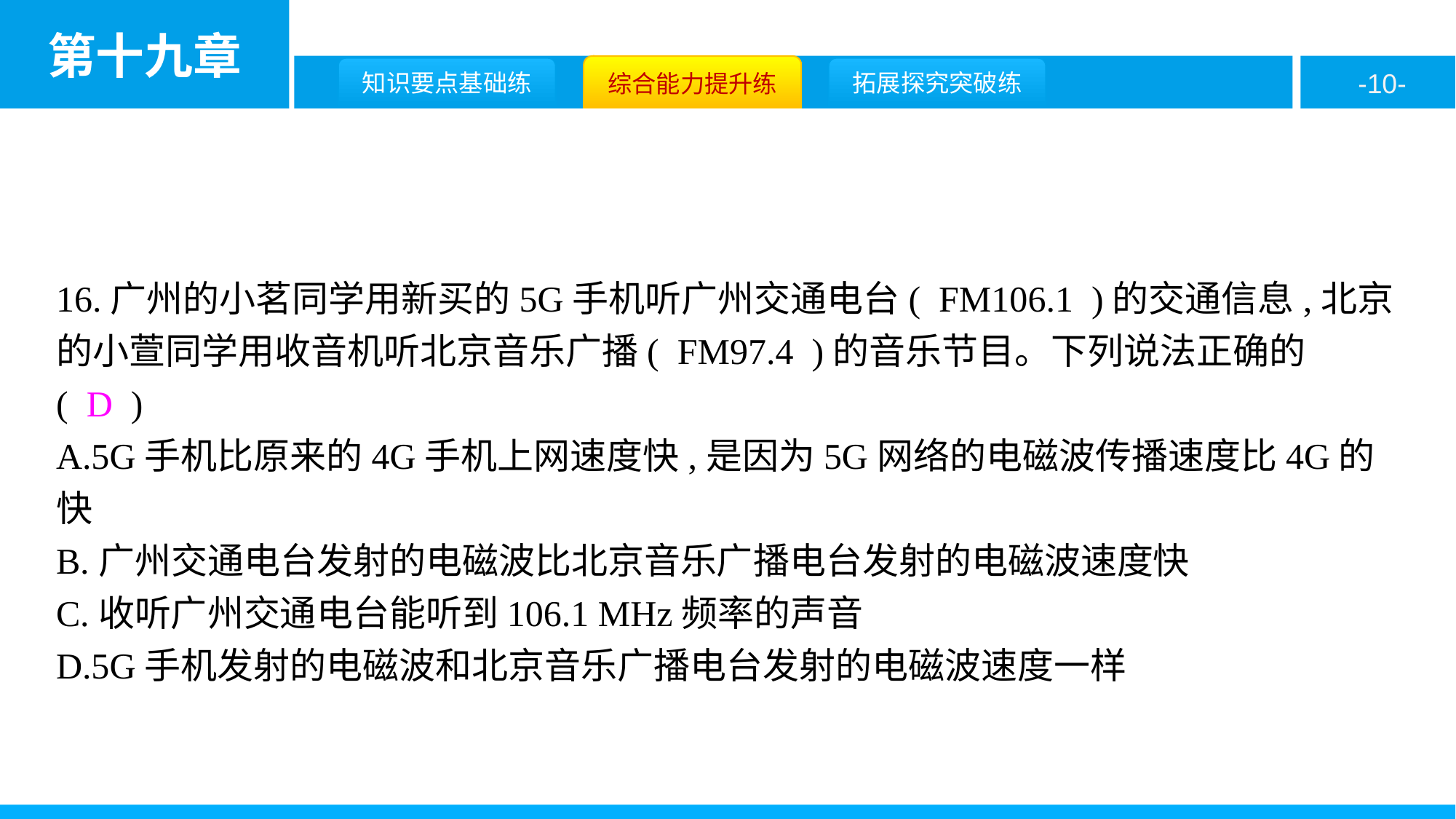

16.广州的小茗同学用新买的5G手机听广州交通电台(  FM106.1  )的交通信息,北京的小萱同学用收音机听北京音乐广播(  FM97.4  )的音乐节目。下列说法正确的是(  D  )
A.5G手机比原来的4G手机上网速度快,是因为5G网络的电磁波传播速度比4G的快
B.广州交通电台发射的电磁波比北京音乐广播电台发射的电磁波速度快
C.收听广州交通电台能听到106.1 MHz频率的声音
D.5G手机发射的电磁波和北京音乐广播电台发射的电磁波速度一样